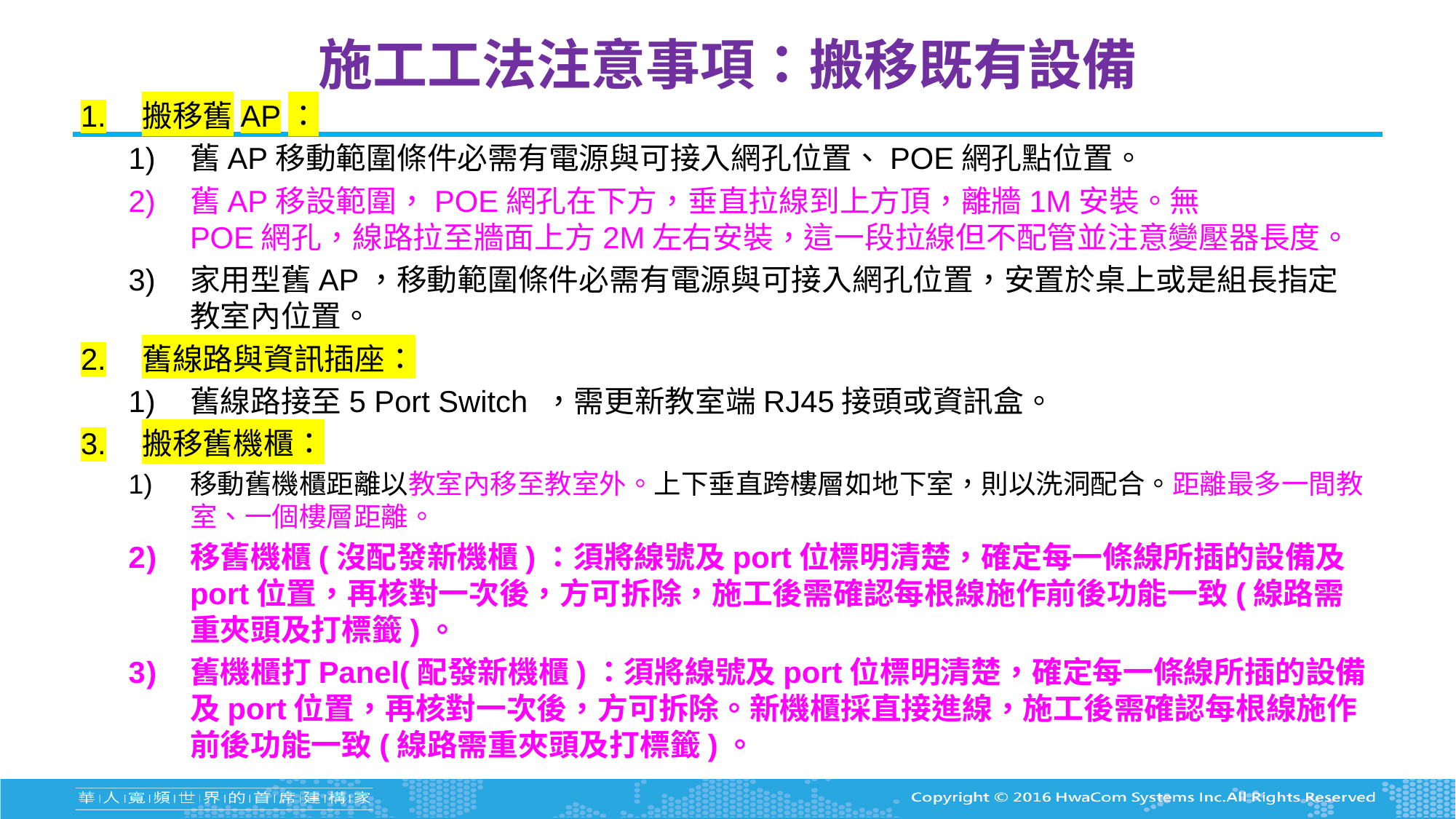

# 施工工法注意事項：搬移既有設備
搬移舊AP：
舊AP移動範圍條件必需有電源與可接入網孔位置、POE網孔點位置。
舊AP移設範圍，POE網孔在下方，垂直拉線到上方頂，離牆1M安裝。無
POE網孔，線路拉至牆面上方2M左右安裝，這一段拉線但不配管並注意變壓器長度。
家用型舊AP，移動範圍條件必需有電源與可接入網孔位置，安置於桌上或是組長指定教室內位置。
舊線路與資訊插座：
舊線路接至5 Port Switch ，需更新教室端RJ45接頭或資訊盒。
搬移舊機櫃：
移動舊機櫃距離以教室內移至教室外。上下垂直跨樓層如地下室，則以洗洞配合。距離最多一間教室、一個樓層距離。
移舊機櫃(沒配發新機櫃)：須將線號及port位標明清楚，確定每一條線所插的設備及port位置，再核對一次後，方可拆除，施工後需確認每根線施作前後功能一致(線路需重夾頭及打標籤)。
舊機櫃打Panel(配發新機櫃)：須將線號及port位標明清楚，確定每一條線所插的設備及port位置，再核對一次後，方可拆除。新機櫃採直接進線，施工後需確認每根線施作前後功能一致(線路需重夾頭及打標籤)。